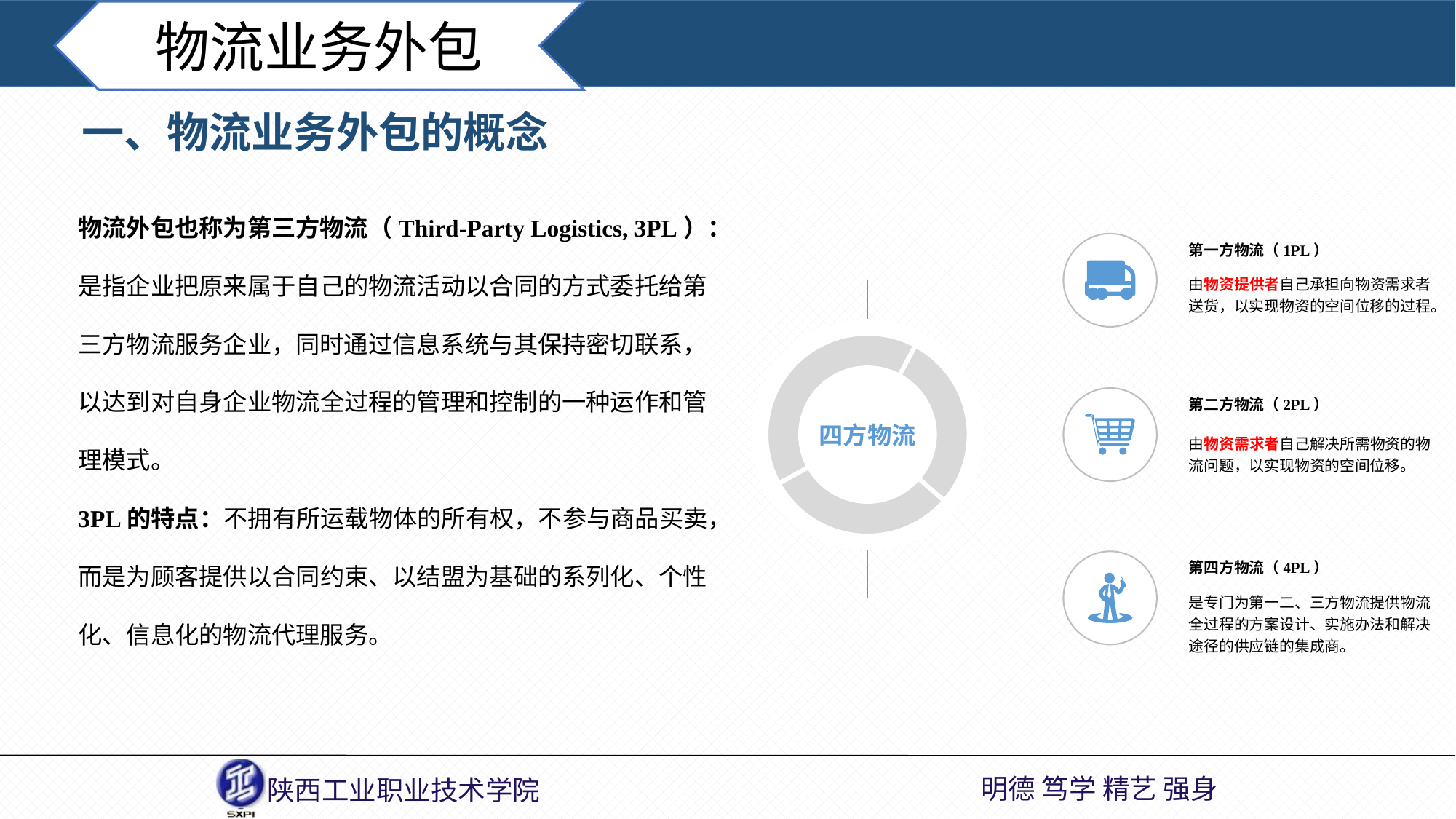

物流业务外包
一、物流业务外包的概念
物流外包也称为第三方物流（Third-Party Logistics, 3PL）：
是指企业把原来属于自己的物流活动以合同的方式委托给第三方物流服务企业，同时通过信息系统与其保持密切联系，以达到对自身企业物流全过程的管理和控制的一种运作和管理模式。
3PL的特点：不拥有所运载物体的所有权，不参与商品买卖，而是为顾客提供以合同约束、以结盟为基础的系列化、个性化、信息化的物流代理服务。
第一方物流（1PL）
由物资提供者自己承担向物资需求者送货，以实现物资的空间位移的过程。

四方物流

第二方物流（2PL）
由物资需求者自己解决所需物资的物流问题，以实现物资的空间位移。

第四方物流（4PL）
是专门为第一二、三方物流提供物流全过程的方案设计、实施办法和解决途径的供应链的集成商。